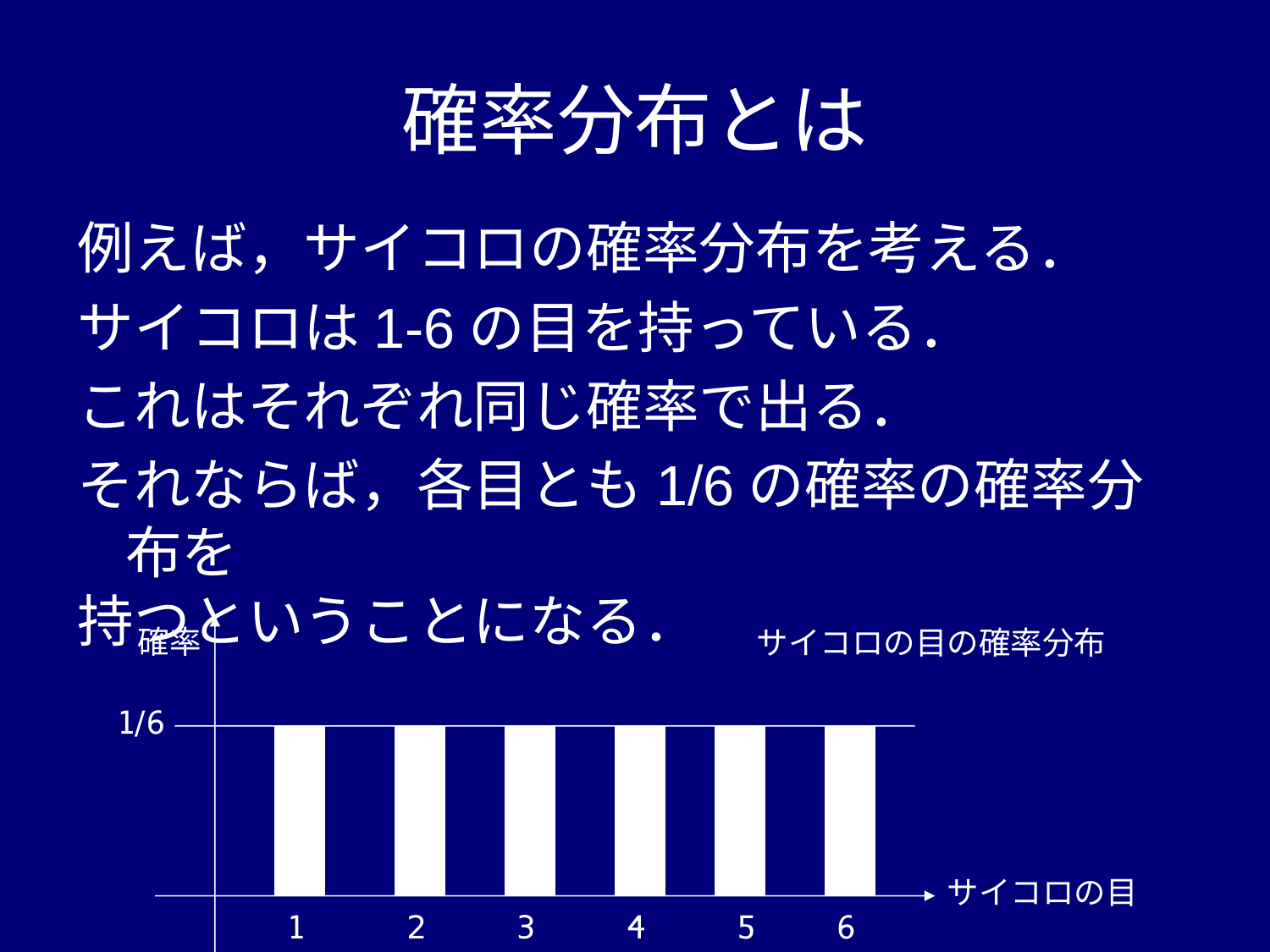

# 確率分布とは
例えば，サイコロの確率分布を考える．
サイコロは1-6の目を持っている．
これはそれぞれ同じ確率で出る．
それならば，各目とも1/6の確率の確率分布を
持つということになる．
確率

サイコロの目の確率分布
1/6

サイコロの目

1
2
3
4
5
6